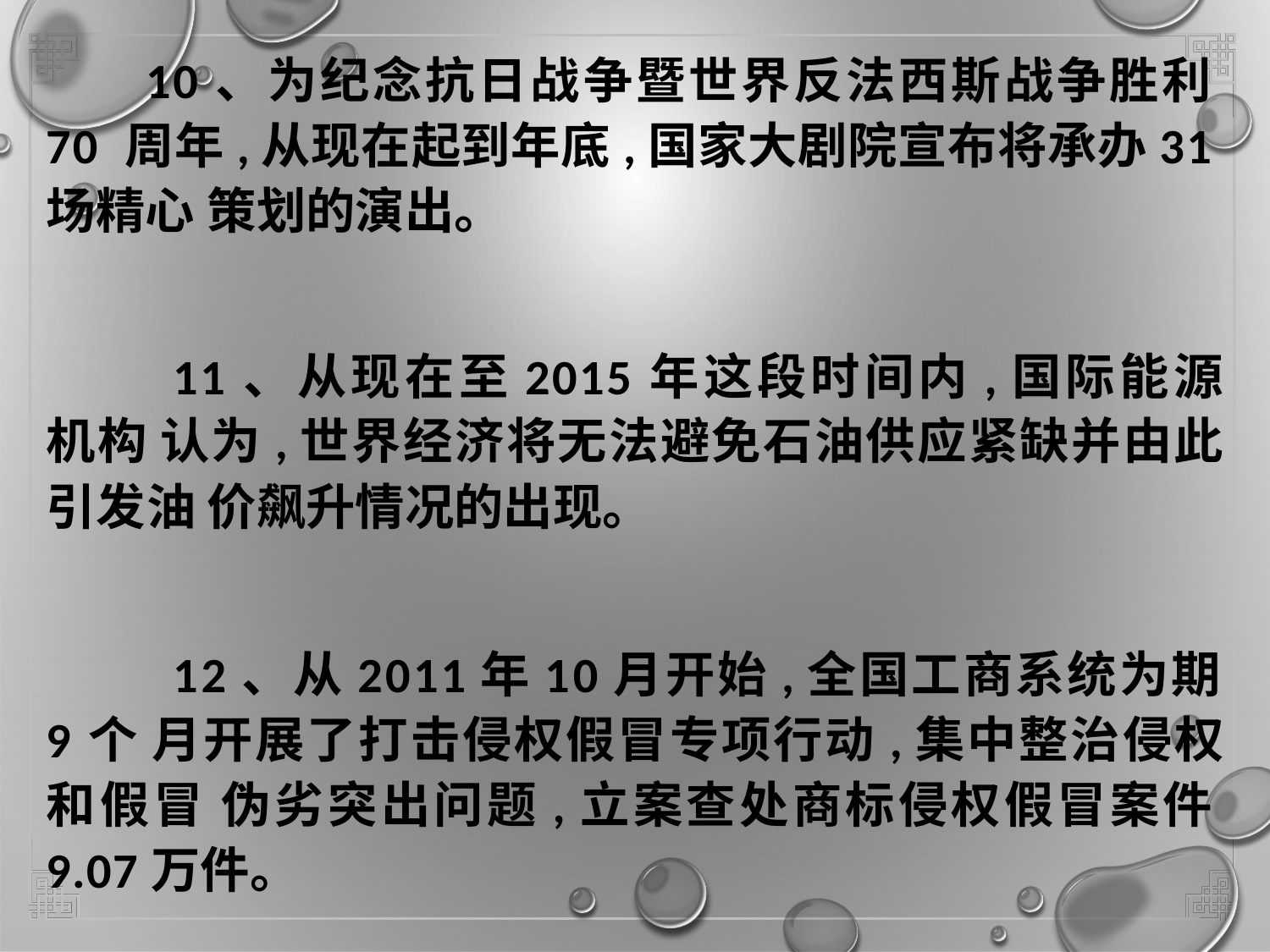

# 10、为纪念抗日战争暨世界反法西斯战争胜利70 周年,从现在起到年底,国家大剧院宣布将承办31场精心 策划的演出。
11、从现在至2015年这段时间内,国际能源机构 认为,世界经济将无法避免石油供应紧缺并由此引发油 价飙升情况的出现。

12、从2011年10月开始,全国工商系统为期9个 月开展了打击侵权假冒专项行动,集中整治侵权和假冒 伪劣突出问题,立案查处商标侵权假冒案件9.07万件。